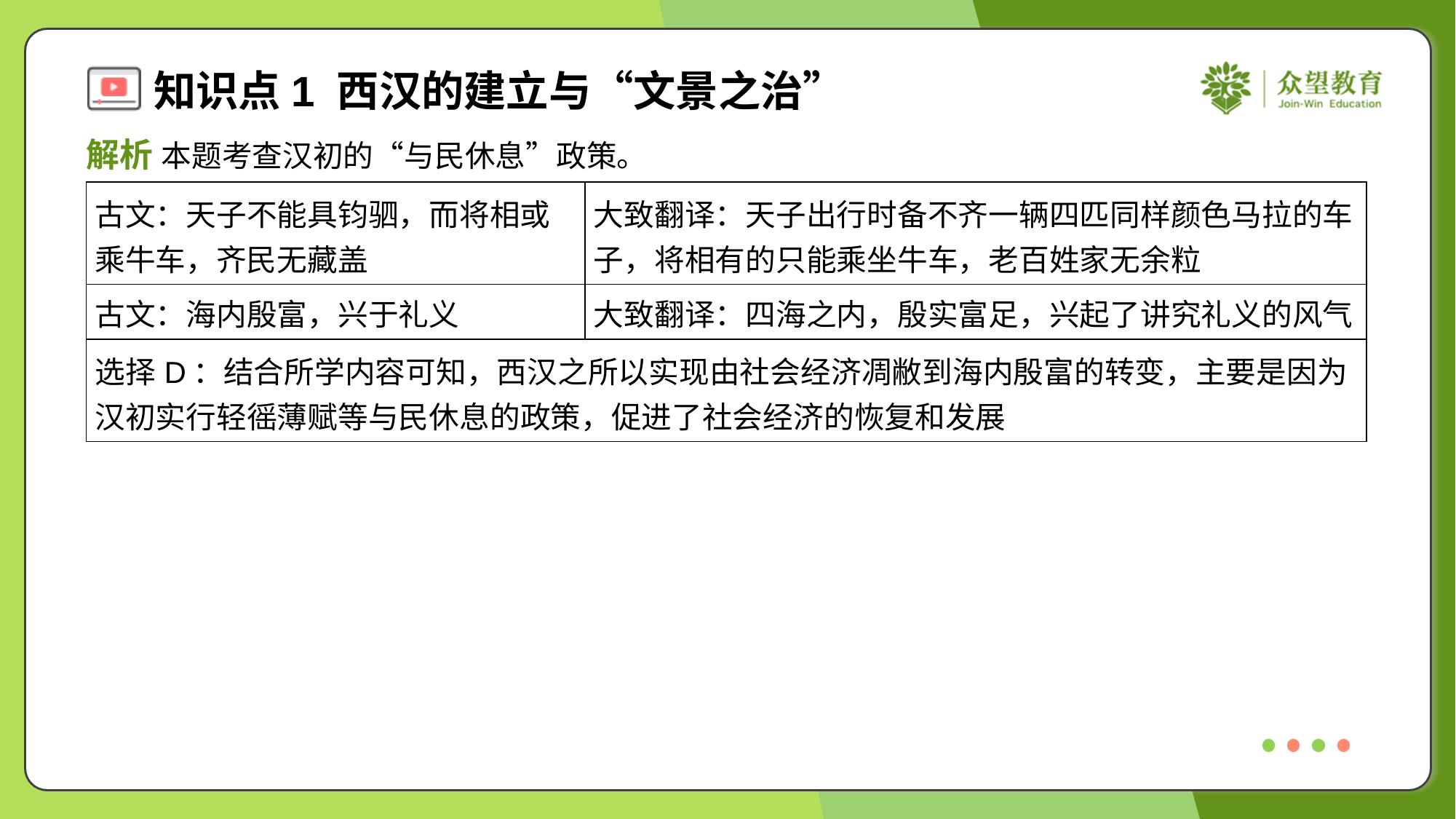

解析 本题考查汉初的“与民休息”政策。
| 古文：天子不能具钧驷，而将相或 乘牛车，齐民无藏盖 | 大致翻译：天子出行时备不齐一辆四匹同样颜色马拉的车 子，将相有的只能乘坐牛车，老百姓家无余粒 |
| --- | --- |
| 古文：海内殷富，兴于礼义 | 大致翻译：四海之内，殷实富足，兴起了讲究礼义的风气 |
| 选择D：结合所学内容可知，西汉之所以实现由社会经济凋敝到海内殷富的转变，主要是因为 汉初实行轻徭薄赋等与民休息的政策，促进了社会经济的恢复和发展 |  |